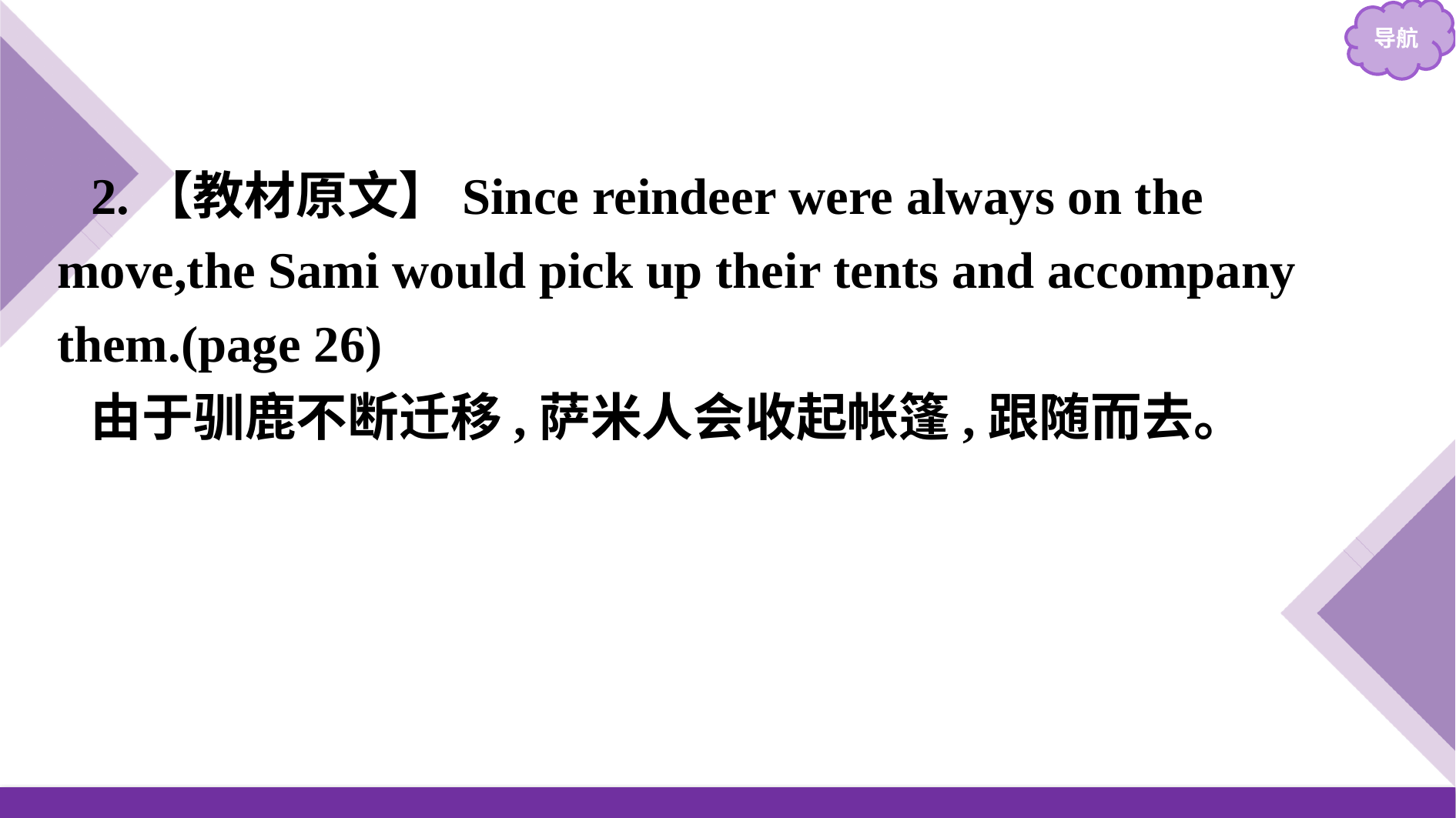

2.【教材原文】Since reindeer were always on the move,the Sami would pick up their tents and accompany them.(page 26)
由于驯鹿不断迁移,萨米人会收起帐篷,跟随而去。